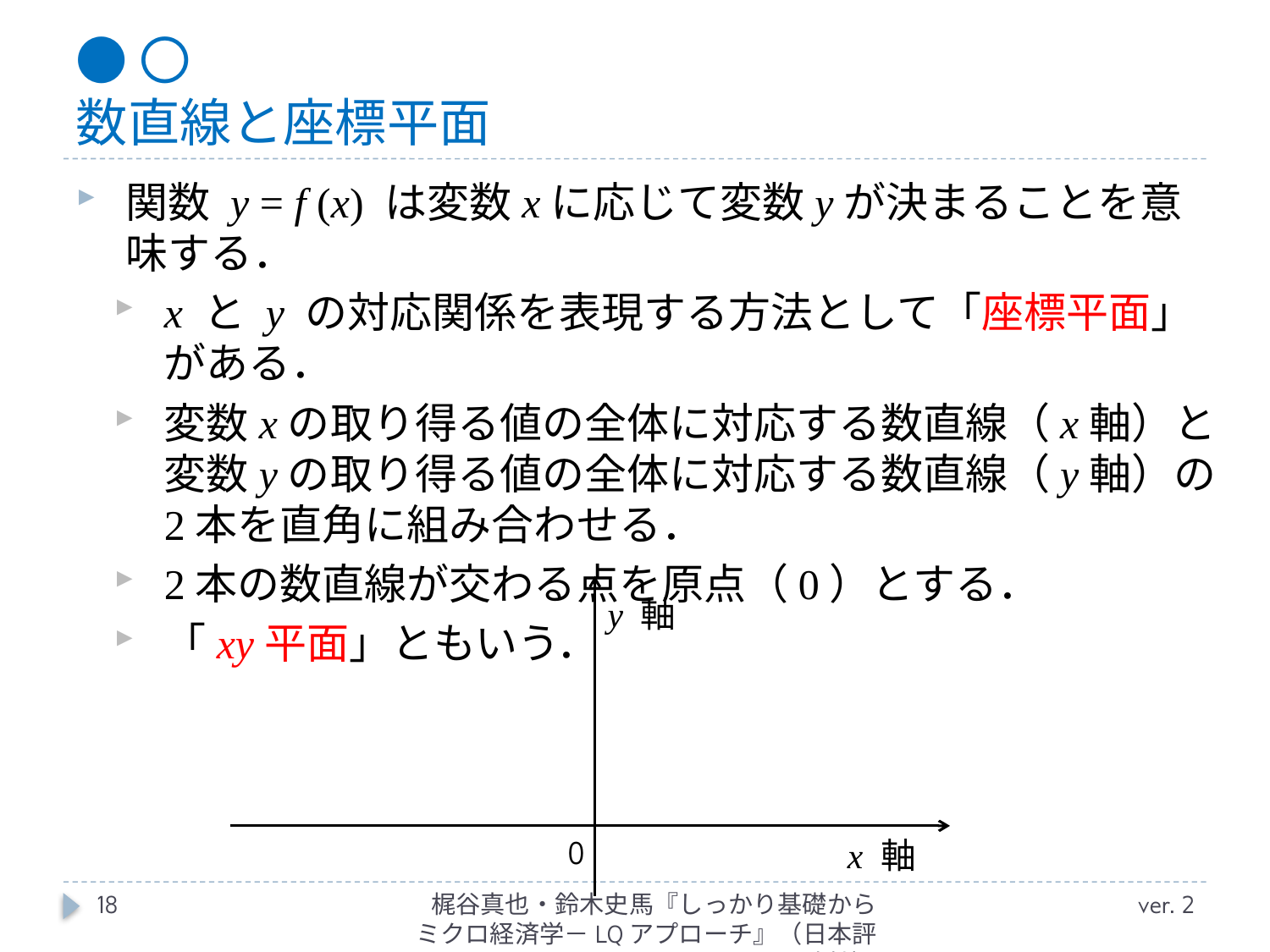

# ●〇 数直線と座標平面
関数 y = f (x) は変数xに応じて変数yが決まることを意味する．
x と y の対応関係を表現する方法として「座標平面」がある．
変数xの取り得る値の全体に対応する数直線（x軸）と変数yの取り得る値の全体に対応する数直線（y軸）の2本を直角に組み合わせる．
2本の数直線が交わる点を原点（0）とする．
「xy平面」ともいう．

y 軸
0
x 軸
18
梶谷真也・鈴木史馬『しっかり基礎からミクロ経済学－LQアプローチ』（日本評論社）
ver. 2